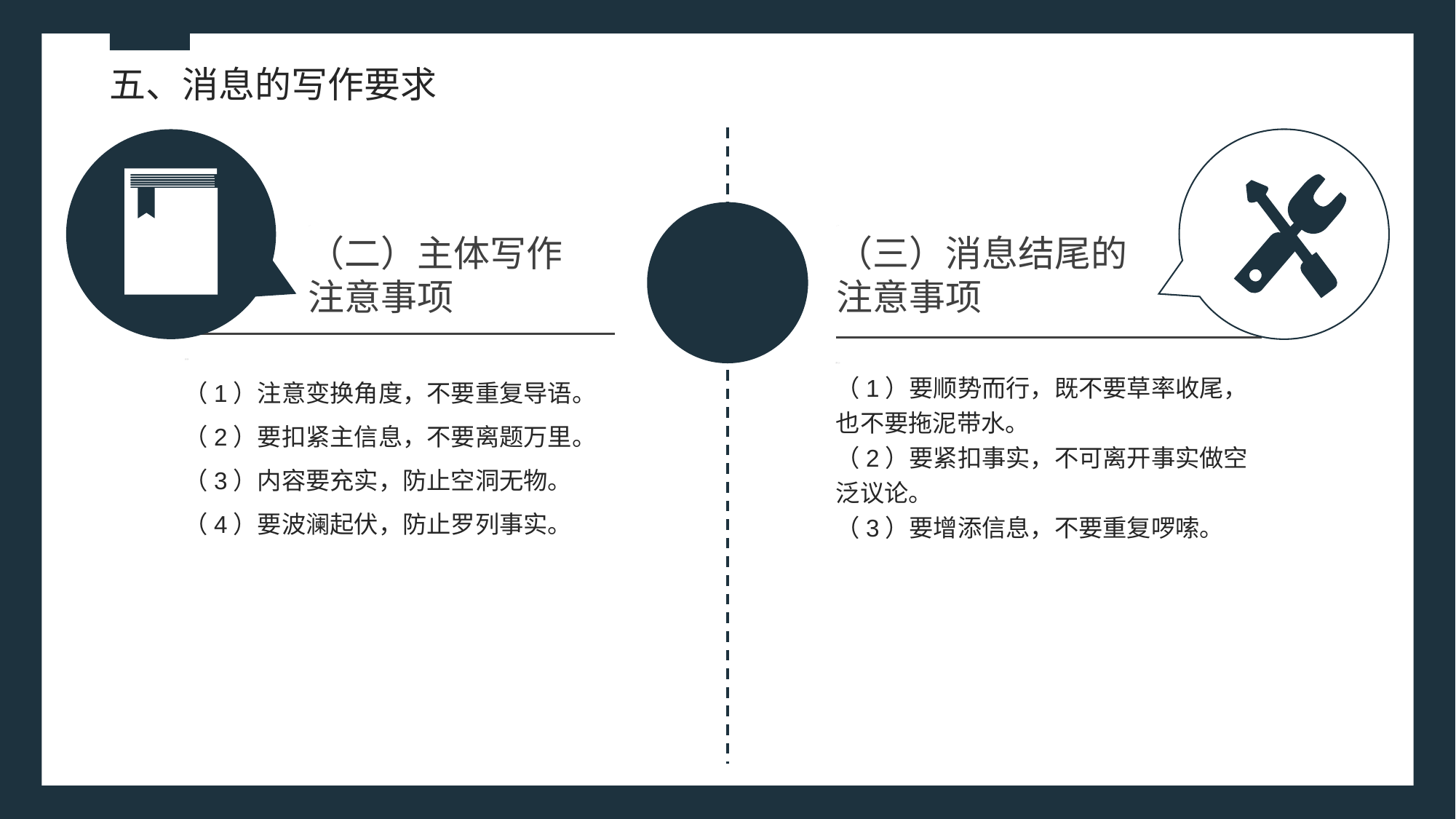

五、消息的写作要求

（二）主体写作注意事项
（三）消息结尾的注意事项
（1）注意变换角度，不要重复导语。
（2）要扣紧主信息，不要离题万里。
（3）内容要充实，防止空洞无物。
（4）要波澜起伏，防止罗列事实。
（1）要顺势而行，既不要草率收尾，也不要拖泥带水。
（2）要紧扣事实，不可离开事实做空泛议论。
（3）要增添信息，不要重复啰嗦。